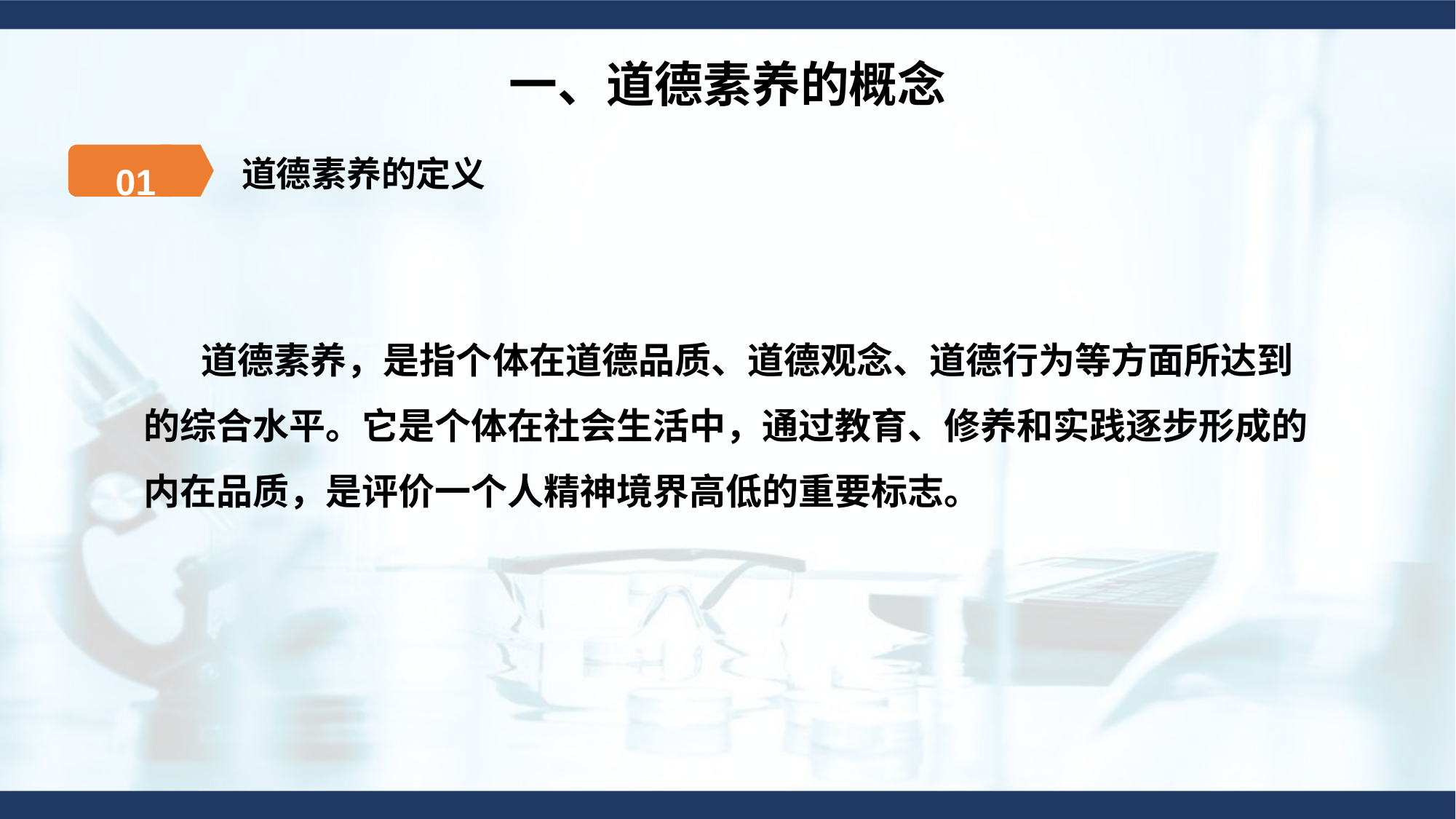

一、道德素养的概念
01

道德素养的定义
      道德素养，是指个体在道德品质、道德观念、道德行为等方面所达到的综合水平。它是个体在社会生活中，通过教育、修养和实践逐步形成的内在品质，是评价一个人精神境界高低的重要标志。